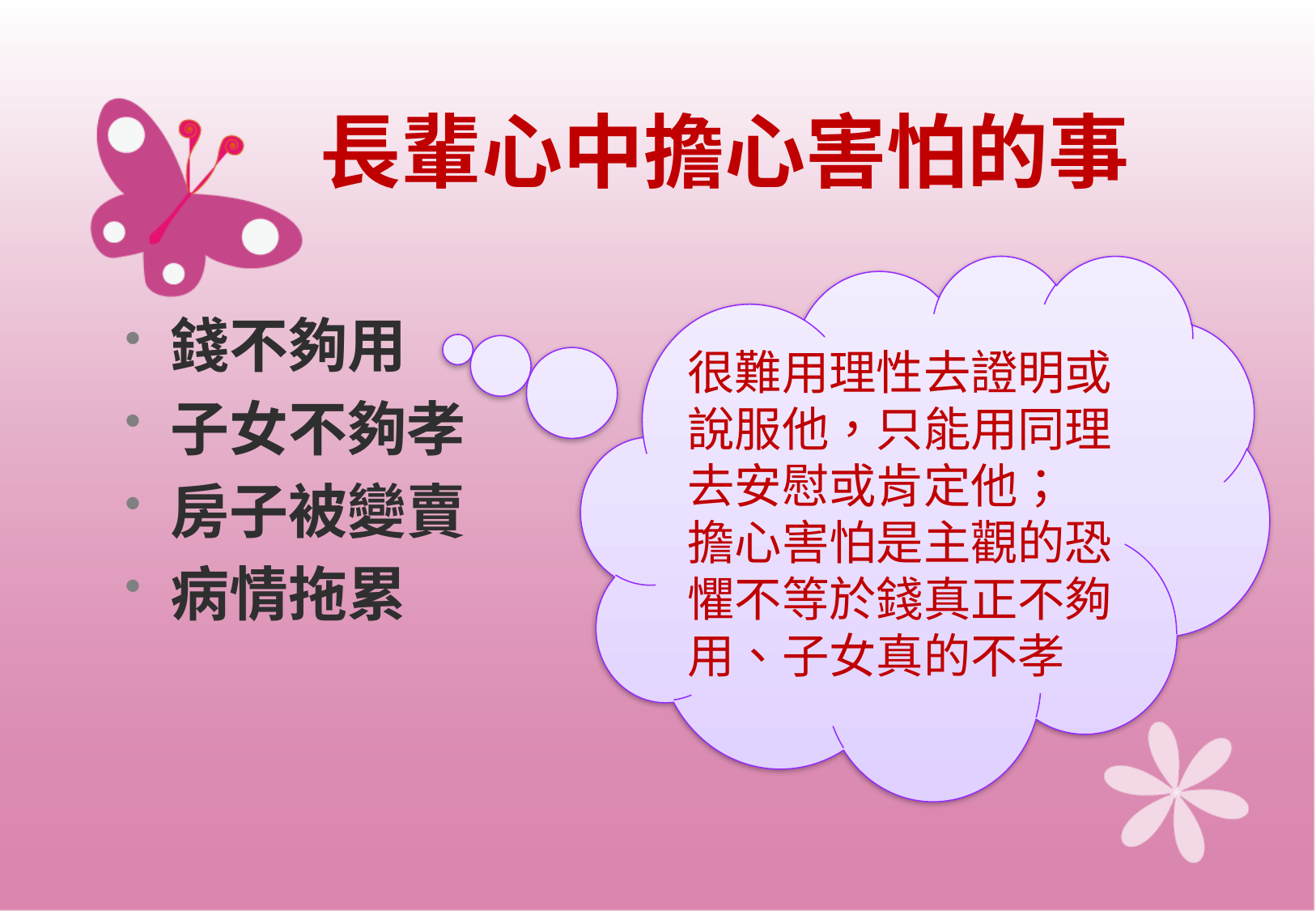

# 長輩心中擔心害怕的事
很難用理性去證明或說服他，只能用同理去安慰或肯定他；
擔心害怕是主觀的恐懼不等於錢真正不夠用、子女真的不孝
錢不夠用
子女不夠孝
房子被變賣
病情拖累